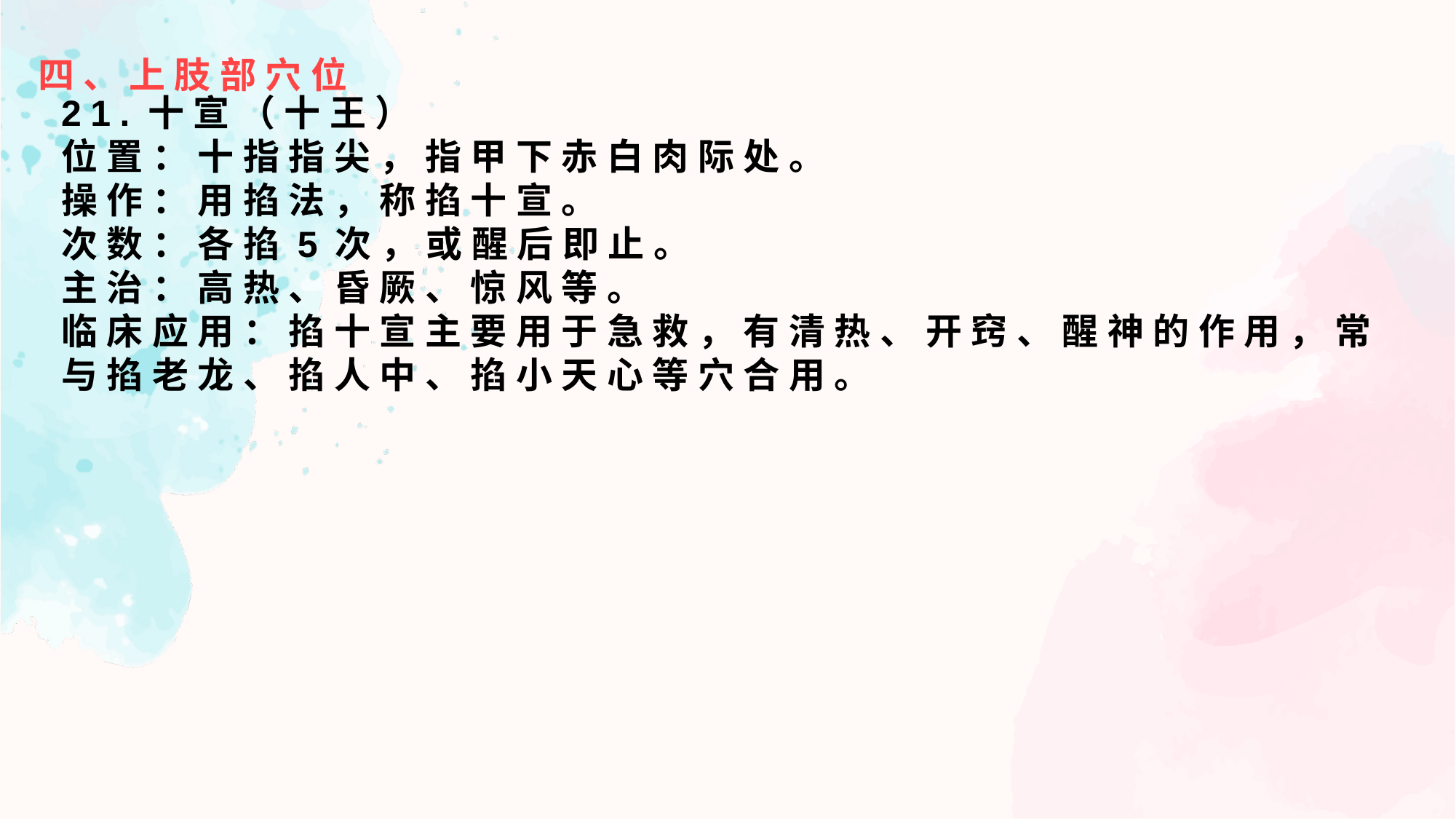

四、上肢部穴位
21.十宣（十王）
位置：十指指尖，指甲下赤白肉际处。
操作：用掐法，称掐十宣。
次数：各掐5次，或醒后即止。
主治：高热、昏厥、惊风等。
临床应用：掐十宣主要用于急救，有清热、开窍、醒神的作用，常与掐老龙、掐人中、掐小天心等穴合用。